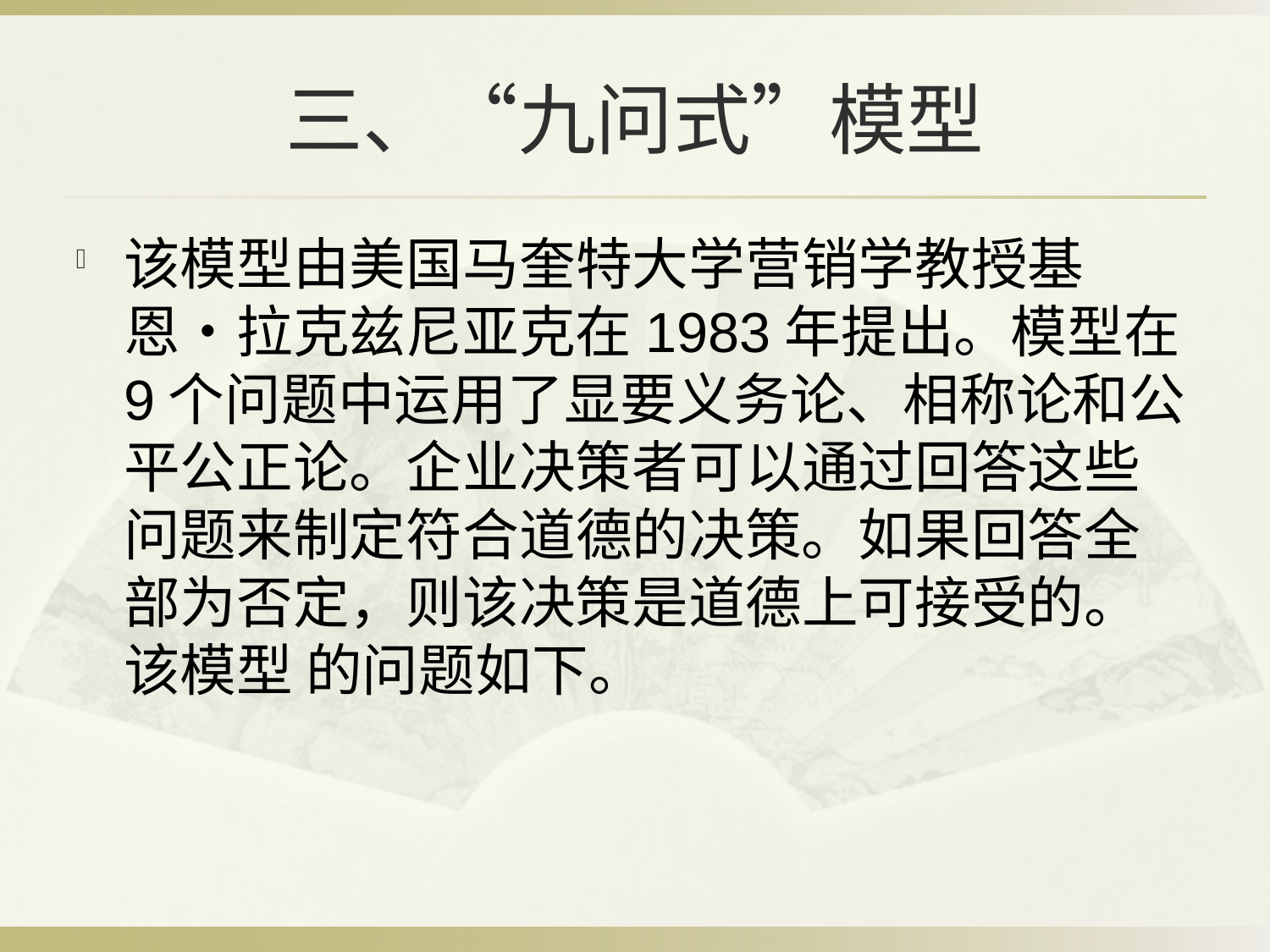

# 三、“九问式”模型
该模型由美国马奎特大学营销学教授基恩•拉克兹尼亚克在1983年提出。模型在9个问题中运用了显要义务论、相称论和公平公正论。企业决策者可以通过回答这些问题来制定符合道德的决策。如果回答全部为否定，则该决策是道德上可接受的。该模型 的问题如下。